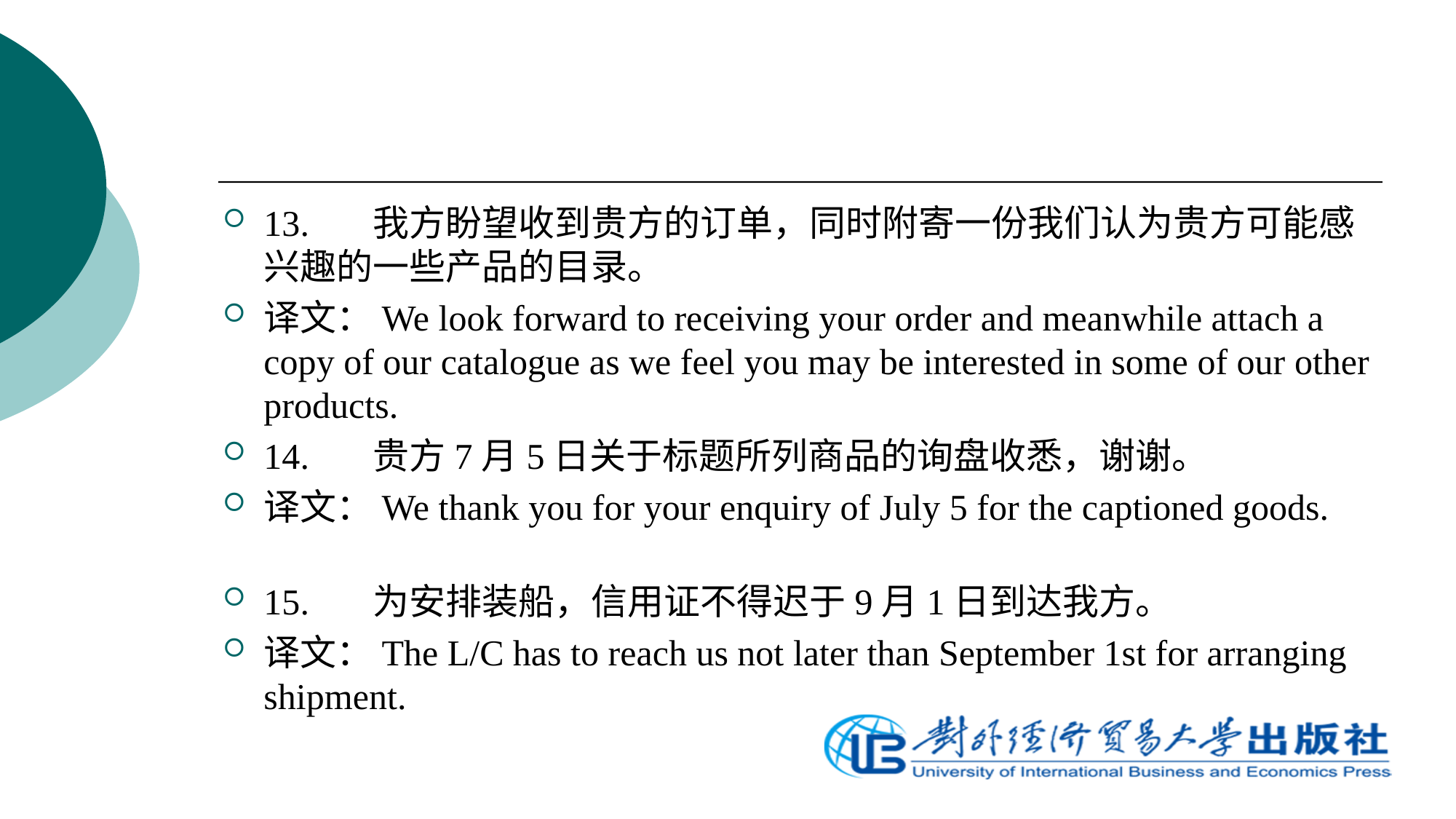

13.	我方盼望收到贵方的订单，同时附寄一份我们认为贵方可能感兴趣的一些产品的目录。
译文：We look forward to receiving your order and meanwhile attach a copy of our catalogue as we feel you may be interested in some of our other products.
14.	贵方7月5日关于标题所列商品的询盘收悉，谢谢。
译文：We thank you for your enquiry of July 5 for the captioned goods.
15.	为安排装船，信用证不得迟于9月1日到达我方。
译文：The L/C has to reach us not later than September 1st for arranging shipment.